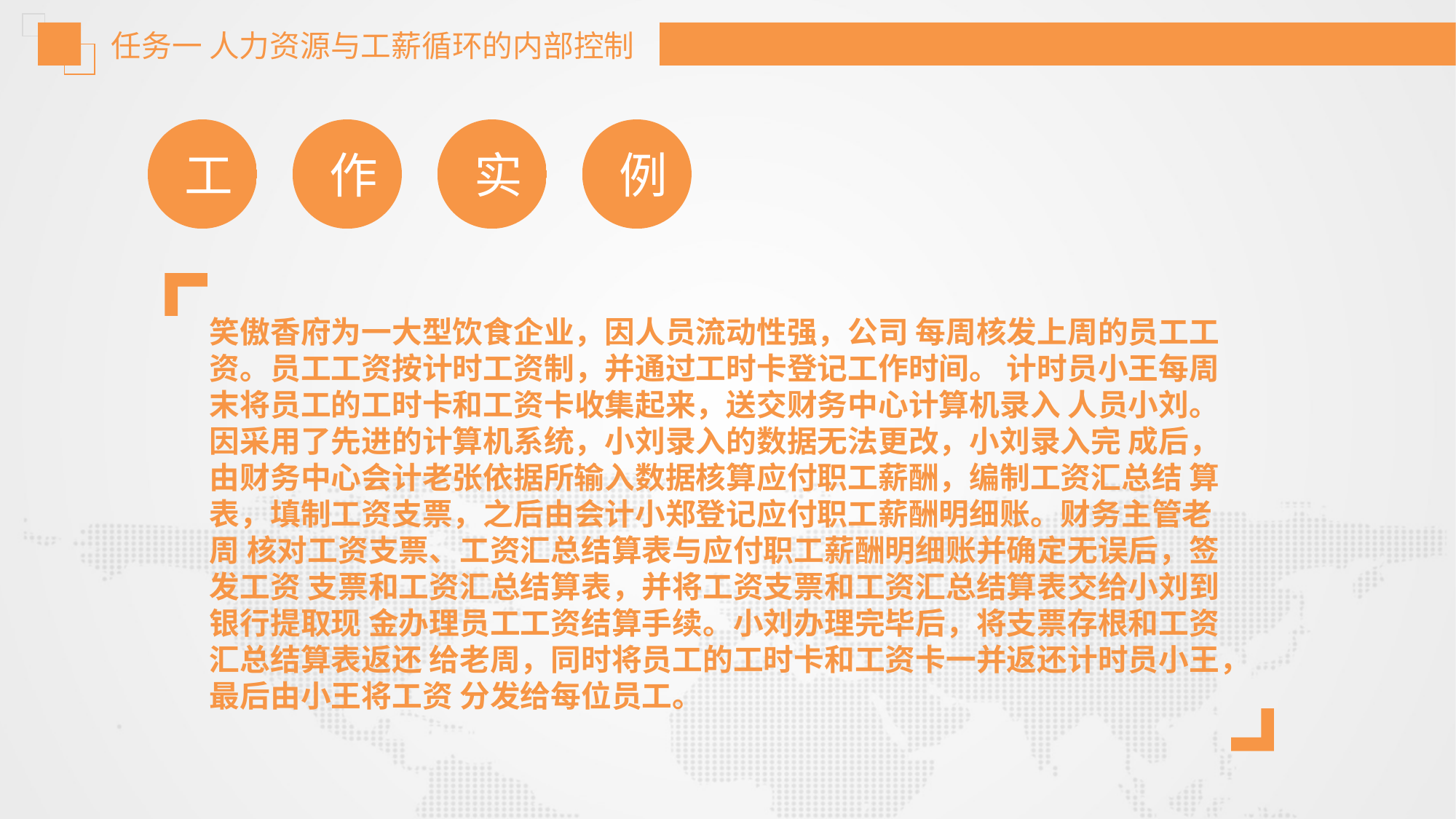

任务一 人力资源与工薪循环的内部控制

工

作

实

例

笑傲香府为一大型饮食企业，因人员流动性强，公司 每周核发上周的员工工资。员工工资按计时工资制，并通过工时卡登记工作时间。 计时员小王每周末将员工的工时卡和工资卡收集起来，送交财务中心计算机录入 人员小刘。因采用了先进的计算机系统，小刘录入的数据无法更改，小刘录入完 成后，由财务中心会计老张依据所输入数据核算应付职工薪酬，编制工资汇总结 算表，填制工资支票，之后由会计小郑登记应付职工薪酬明细账。财务主管老周 核对工资支票、工资汇总结算表与应付职工薪酬明细账并确定无误后，签发工资 支票和工资汇总结算表，并将工资支票和工资汇总结算表交给小刘到银行提取现 金办理员工工资结算手续。小刘办理完毕后，将支票存根和工资汇总结算表返还 给老周，同时将员工的工时卡和工资卡一并返还计时员小王，最后由小王将工资 分发给每位员工。